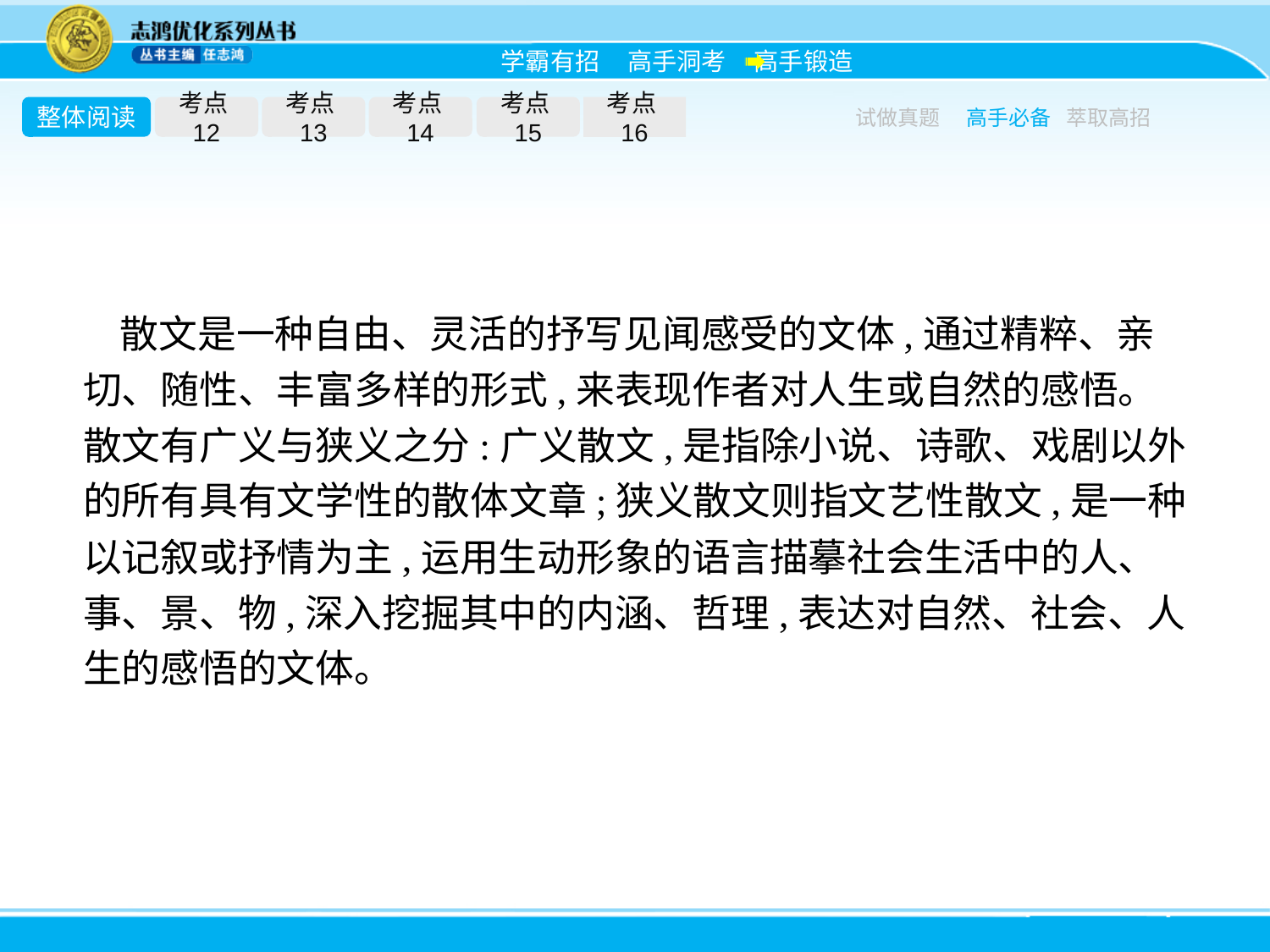

整体阅读
考点12
考点13
考点14
考点15
考点16
试做真题
高手必备
萃取高招
散文是一种自由、灵活的抒写见闻感受的文体,通过精粹、亲切、随性、丰富多样的形式,来表现作者对人生或自然的感悟。散文有广义与狭义之分:广义散文,是指除小说、诗歌、戏剧以外的所有具有文学性的散体文章;狭义散文则指文艺性散文,是一种以记叙或抒情为主,运用生动形象的语言描摹社会生活中的人、事、景、物,深入挖掘其中的内涵、哲理,表达对自然、社会、人生的感悟的文体。